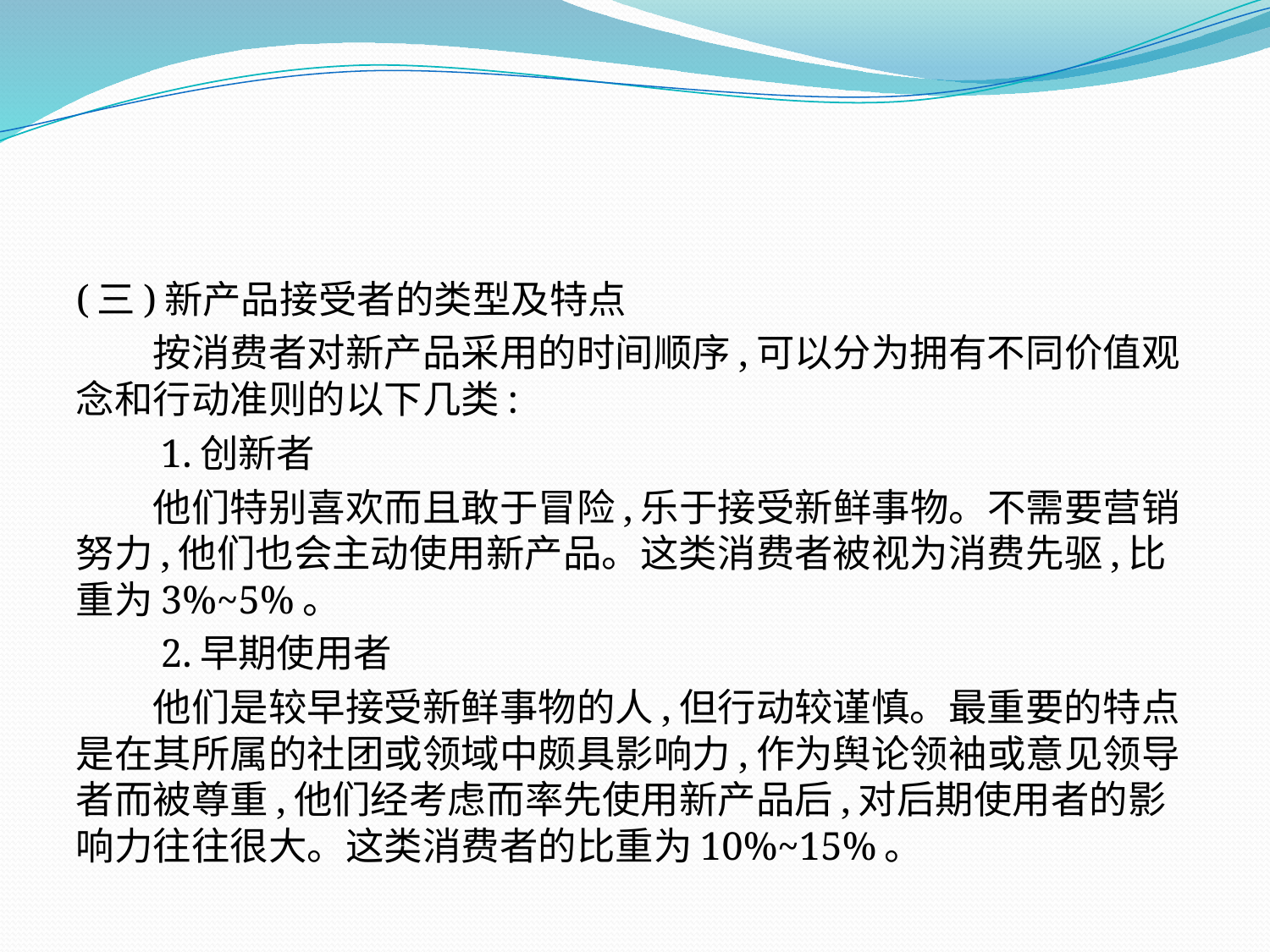

(三)新产品接受者的类型及特点
　　按消费者对新产品采用的时间顺序,可以分为拥有不同价值观念和行动准则的以下几类:
　　1.创新者
　　他们特别喜欢而且敢于冒险,乐于接受新鲜事物。不需要营销努力,他们也会主动使用新产品。这类消费者被视为消费先驱,比重为3%~5%。
　　2.早期使用者
　　他们是较早接受新鲜事物的人,但行动较谨慎。最重要的特点是在其所属的社团或领域中颇具影响力,作为舆论领袖或意见领导者而被尊重,他们经考虑而率先使用新产品后,对后期使用者的影响力往往很大。这类消费者的比重为10%~15%。